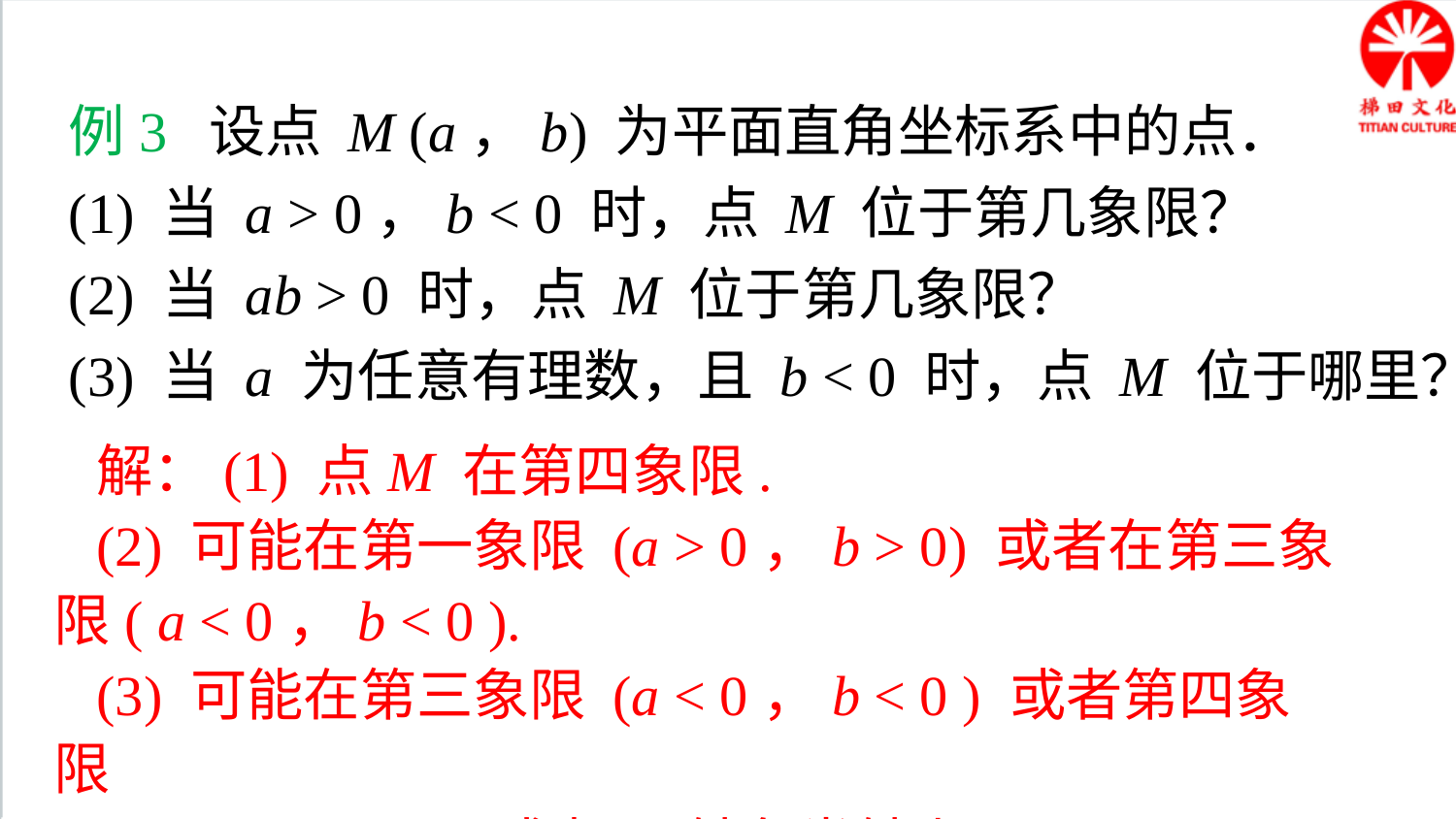

典例精析
例3  设点 M (a，b) 为平面直角坐标系中的点．
(1) 当 a > 0，b < 0 时，点 M 位于第几象限？
(2) 当 ab > 0 时，点 M 位于第几象限？
(3) 当 a 为任意有理数，且 b < 0 时，点 M 位于哪里？
解：(1) 点M 在第四象限.
(2) 可能在第一象限 (a > 0，b > 0) 或者在第三象限( a < 0，b < 0 ).
(3) 可能在第三象限 (a < 0，b < 0 ) 或者第四象限
(a > 0，b < 0 ) 或者 y 轴负半轴上 (a = 0，b < 0)．